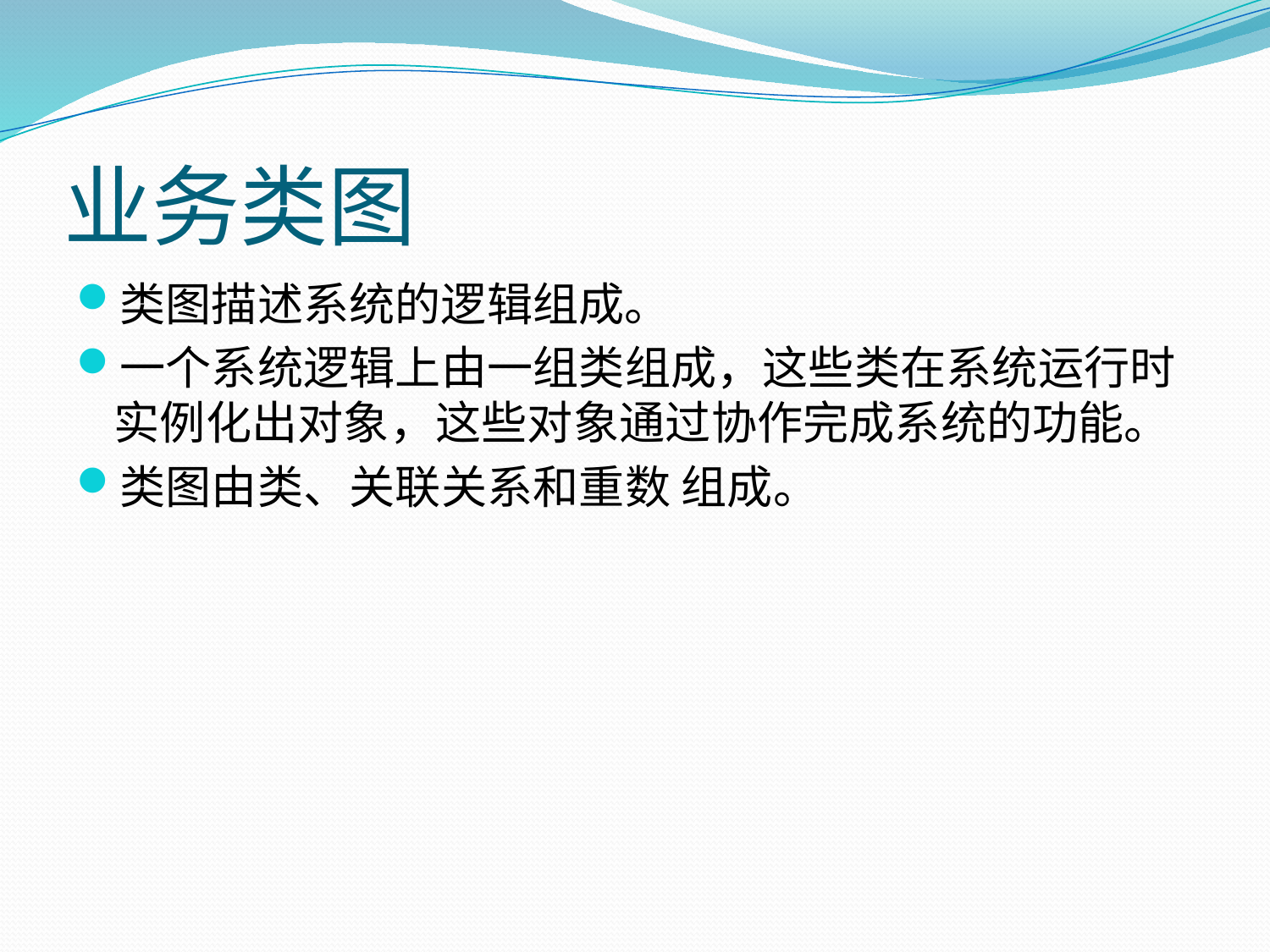

# 业务类图
类图描述系统的逻辑组成。
一个系统逻辑上由一组类组成，这些类在系统运行时实例化出对象，这些对象通过协作完成系统的功能。
类图由类、关联关系和重数 组成。